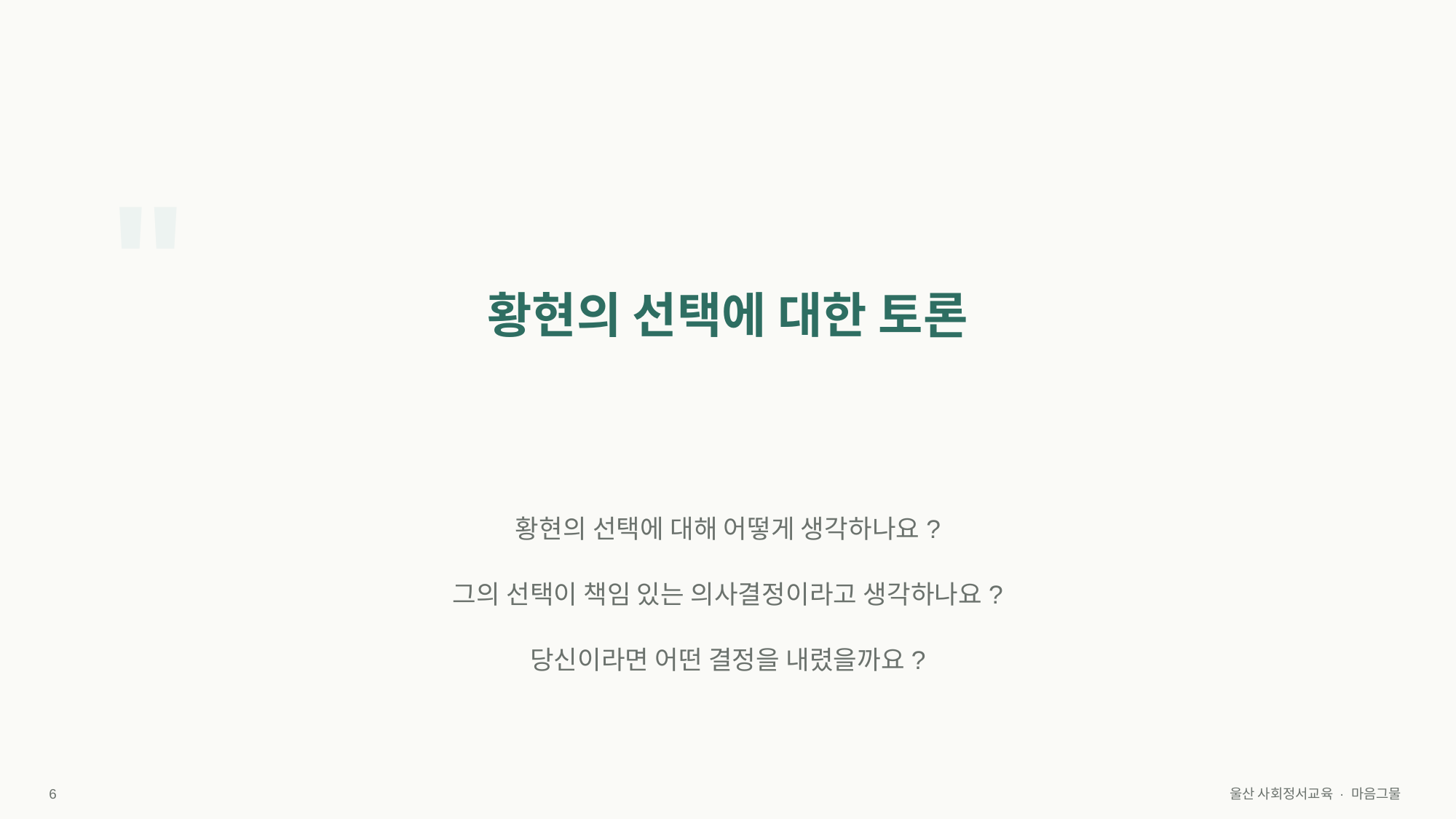

"
황현의 선택에 대한 토론
황현의 선택에 대해 어떻게 생각하나요?
그의 선택이 책임 있는 의사결정이라고 생각하나요?
당신이라면 어떤 결정을 내렸을까요?
6
울산 사회정서교육 · 마음그물